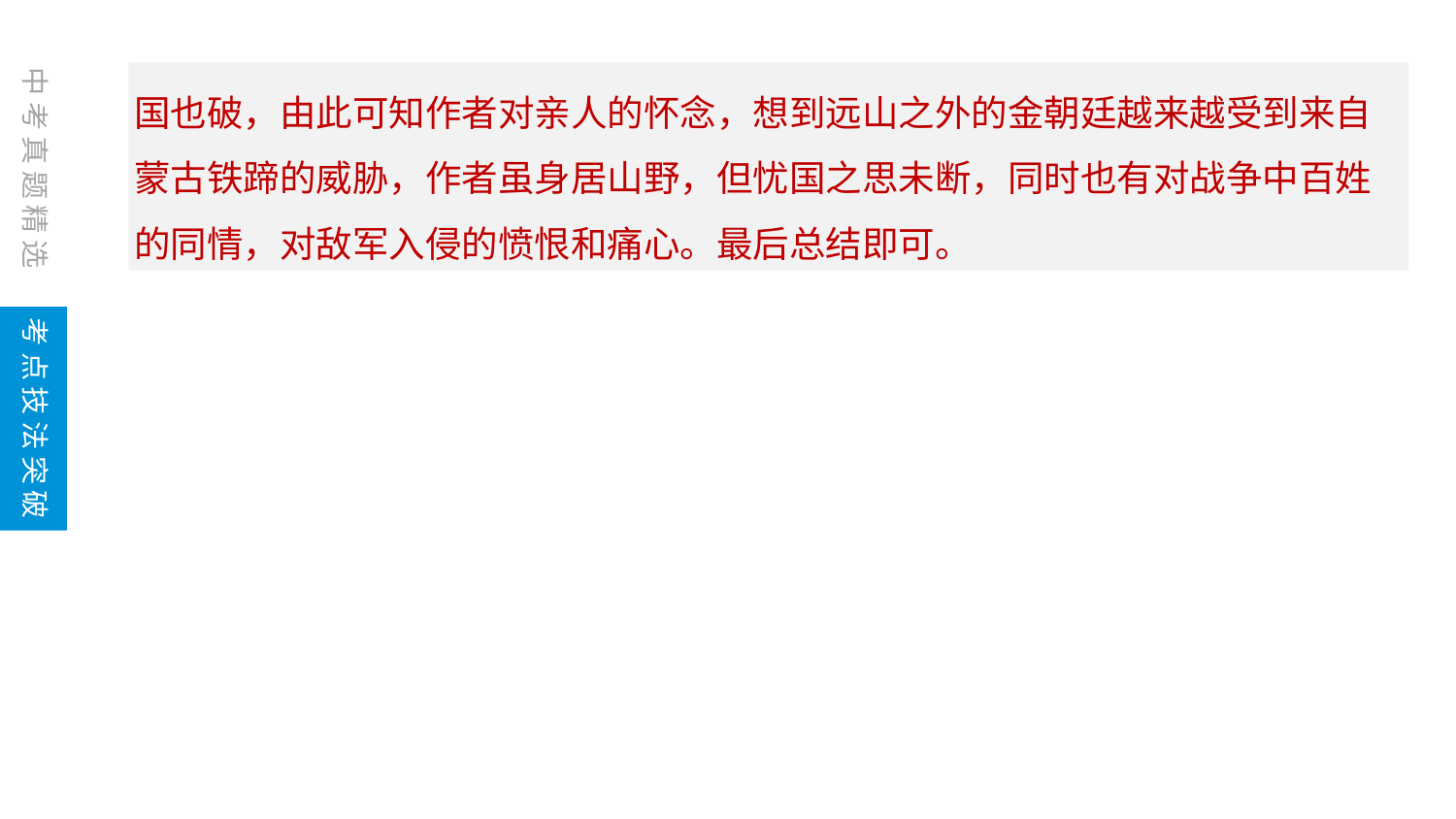

国也破，由此可知作者对亲人的怀念，想到远山之外的金朝廷越来越受到来自蒙古铁蹄的威胁，作者虽身居山野，但忧国之思未断，同时也有对战争中百姓的同情，对敌军入侵的愤恨和痛心。最后总结即可。